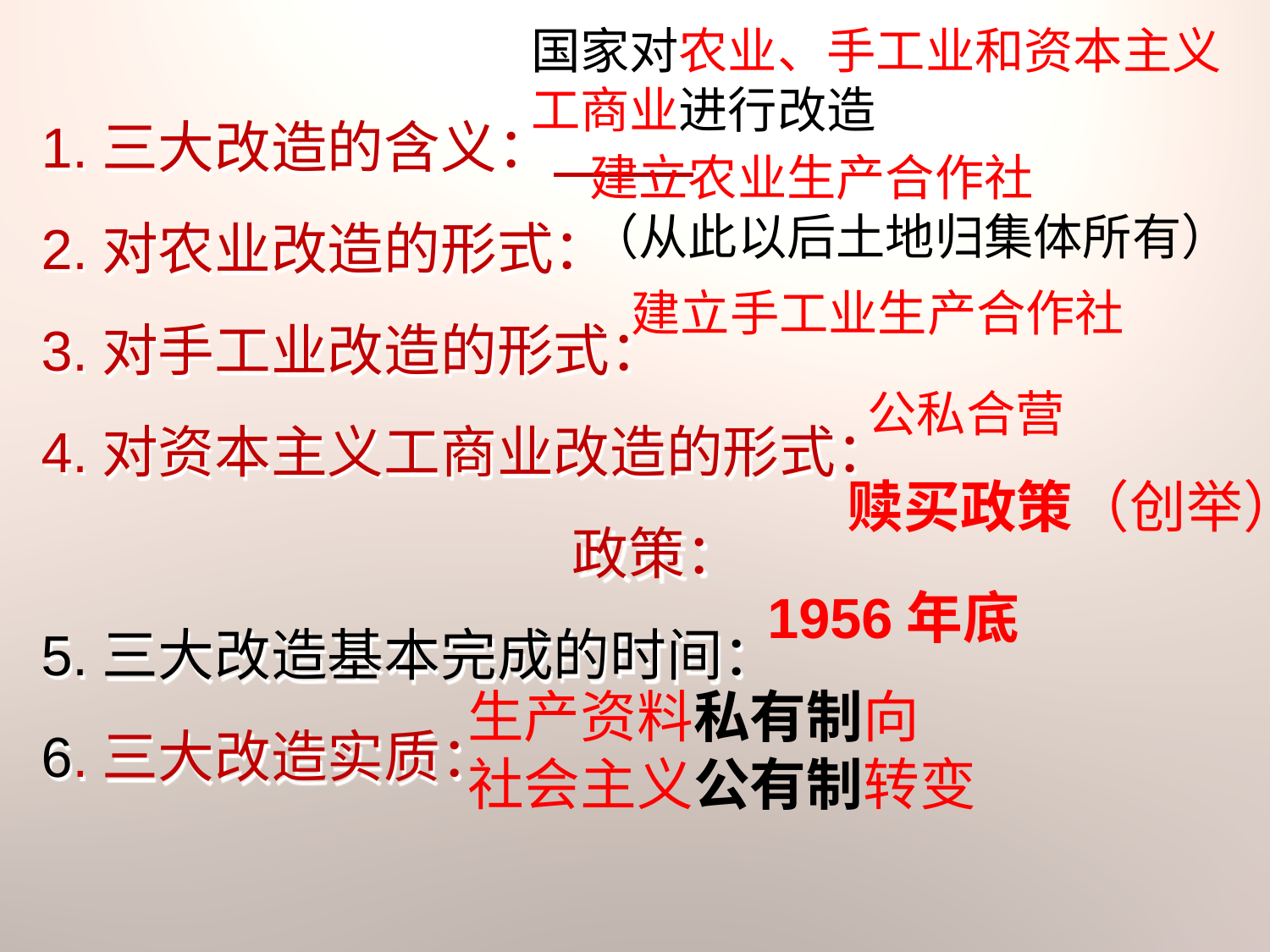

国家对农业、手工业和资本主义工商业进行改造
建立农业生产合作社
（从此以后土地归集体所有）
建立手工业生产合作社
公私合营
赎买政策（创举）
# 1.三大改造的含义： 2.对农业改造的形式： 3.对手工业改造的形式： 4.对资本主义工商业改造的形式： 政策： 5.三大改造基本完成的时间： 6.三大改造实质：
1956年底
生产资料私有制向
社会主义公有制转变